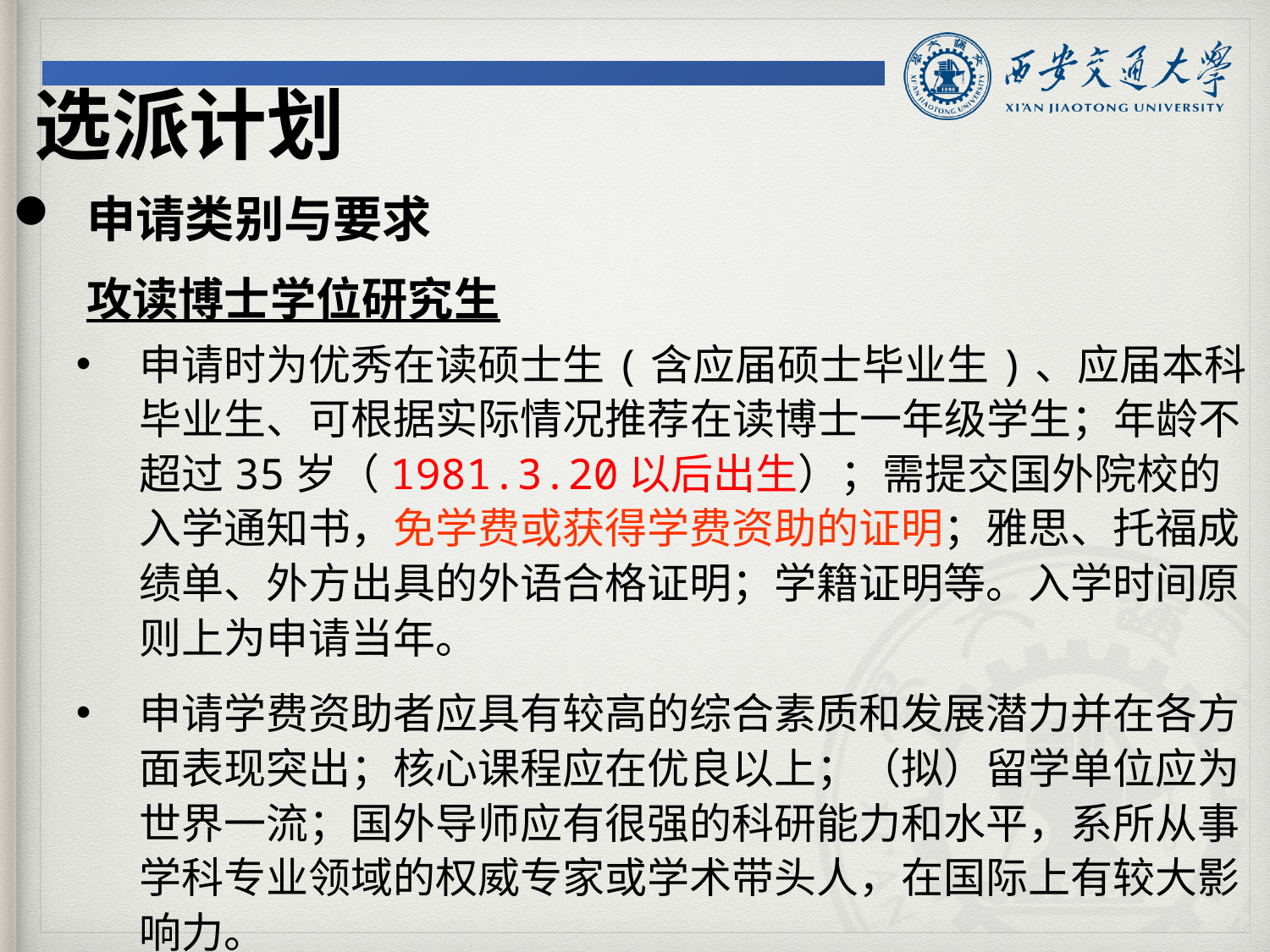

选派计划
申请类别与要求
	攻读博士学位研究生
申请时为优秀在读硕士生(含应届硕士毕业生)、应届本科毕业生、可根据实际情况推荐在读博士一年级学生；年龄不超过35岁（1981.3.20以后出生）；需提交国外院校的入学通知书，免学费或获得学费资助的证明；雅思、托福成绩单、外方出具的外语合格证明；学籍证明等。入学时间原则上为申请当年。
申请学费资助者应具有较高的综合素质和发展潜力并在各方面表现突出；核心课程应在优良以上；（拟）留学单位应为世界一流；国外导师应有很强的科研能力和水平，系所从事学科专业领域的权威专家或学术带头人，在国际上有较大影响力。